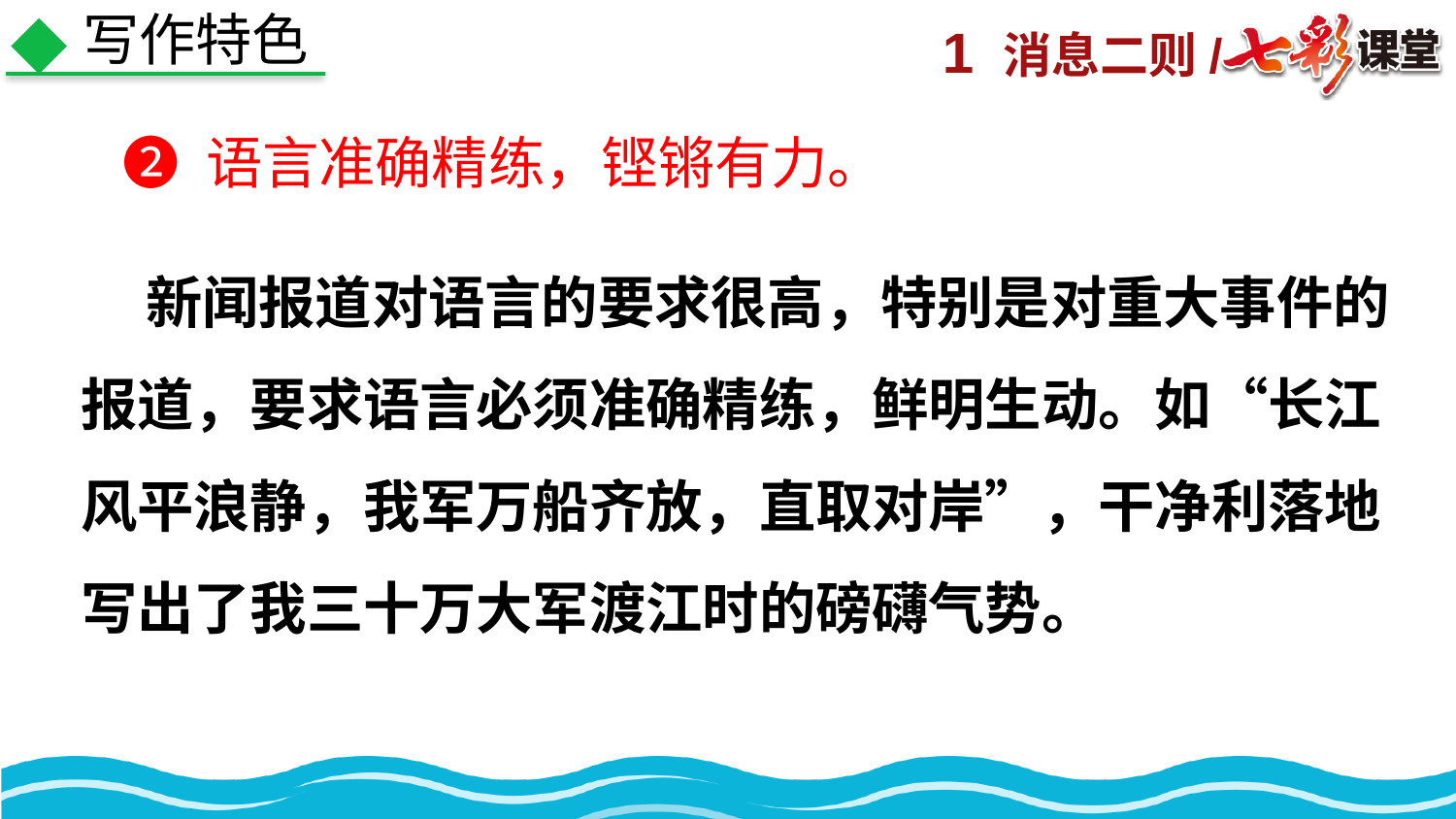

写作特色

❷ 语言准确精练，铿锵有力。
    新闻报道对语言的要求很高，特别是对重大事件的报道，要求语言必须准确精练，鲜明生动。如“长江风平浪静，我军万船齐放，直取对岸”，干净利落地写出了我三十万大军渡江时的磅礴气势。